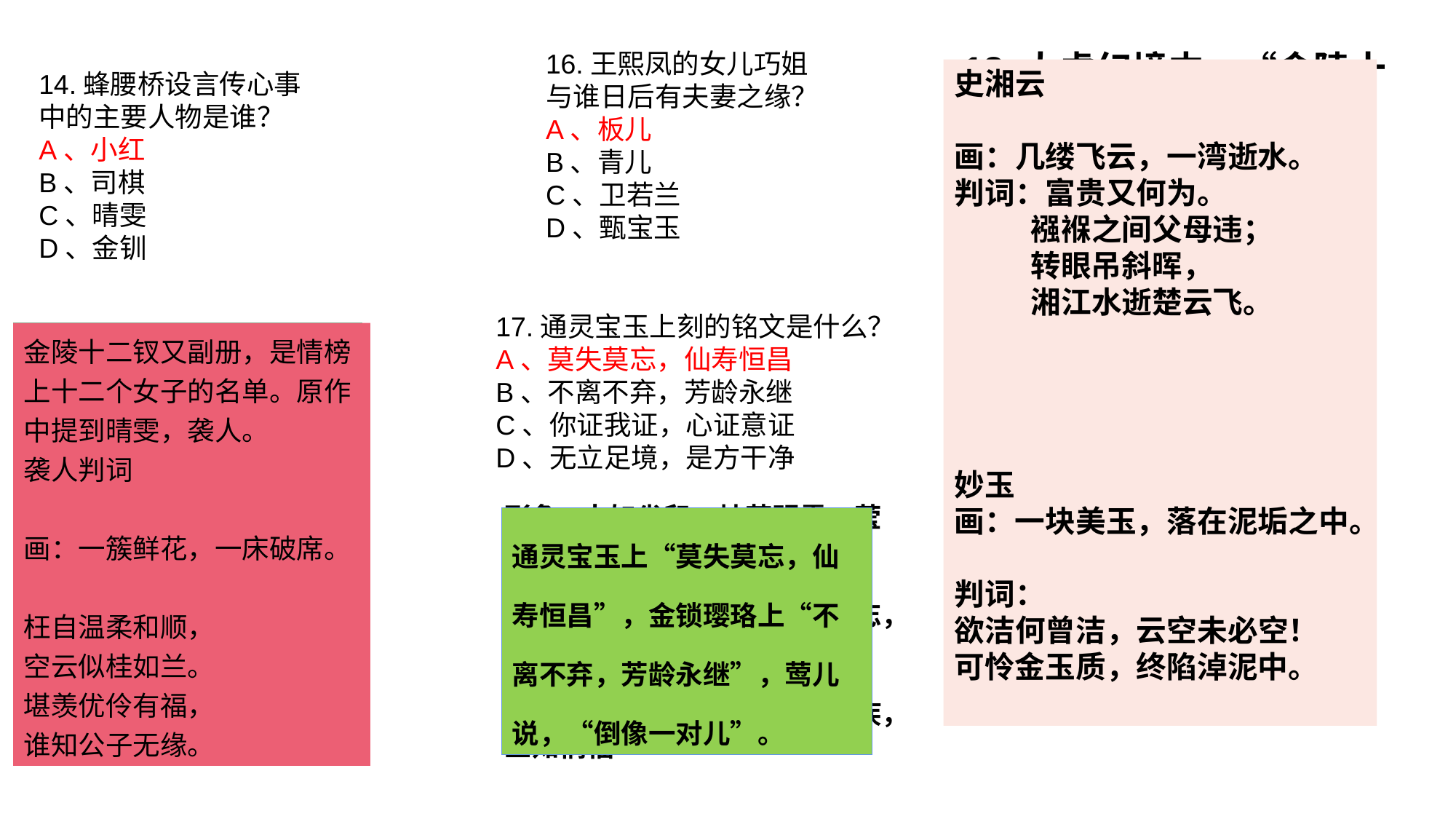

16.王熙凤的女儿巧姐与谁日后有夫妻之缘？
A、板儿
B、青儿
C、卫若兰
D、甄宝玉

18.太虚幻境中，“金陵十二钗”的正册、副册和又副册预示着贾府中各女子的命运，将各个判词对号入座，哪个是错误的？
A、堪叹优伶有福，谁知公子无缘。——袭人
B、才自精明志自高，生于末世运偏消。——王熙凤
C、欲洁何曾洁，云空未必空。——史湘云
D、可怜绣户侯门女，独卧青灯古佛旁。——贾惜春
史湘云

画：几缕飞云，一湾逝水。
判词：富贵又何为。
          襁褓之间父母违；
          转眼吊斜晖，
          湘江水逝楚云飞。

妙玉
画：一块美玉，落在泥垢之中。
判词：
欲洁何曾洁，云空未必空！
可怜金玉质，终陷淖泥中。

14.蜂腰桥设言传心事中的主要人物是谁？
A、小红
B、司棋
C、晴雯
D、金钏

17.通灵宝玉上刻的铭文是什么？
A、莫失莫忘，仙寿恒昌
B、不离不弃，芳龄永继
C、你证我证，心证意证
D、无立足境，是方干净
金陵十二钗又副册，是情榜上十二个女子的名单。原作中提到晴雯，袭人。
袭人判词

画：一簇鲜花，一床破席。

枉自温柔和顺，
空云似桂如兰。
堪羡优伶有福，
谁知公子无缘。
金陵十二钗又副册之一，宝玉房里四个大丫鬟之首。袭人原来出身贫苦，幼小时因为家里没饭吃，老子娘要饿死，为了换得几两银子才卖给贾府当了丫头。
可是她在环境影响下所逐渐形成的思想和性格却和睛雯相反。她的所谓“温柔和顺”颇与薛宝钗的“随分从时”相似，合乎当时的妇道标准和礼法对奴婢的要求。
15.贾府中的奴仆一般有三个来源：即买来的，家生子和陪房。下列奴仆中哪一个不是家生子？
A、袭人
B、鸳鸯
C、司棋
 D、金钏
形象:大如雀卵，灿若明霞，莹润如酥，五色花纹缠护。

正面篆文:通灵宝玉，莫失莫忘，仙寿恒昌

背面篆文:一除邪祟，二疗冤疾，三知祸福
通灵宝玉上“莫失莫忘，仙寿恒昌”，金锁璎珞上“不离不弃，芳龄永继”，莺儿说，“倒像一对儿”。